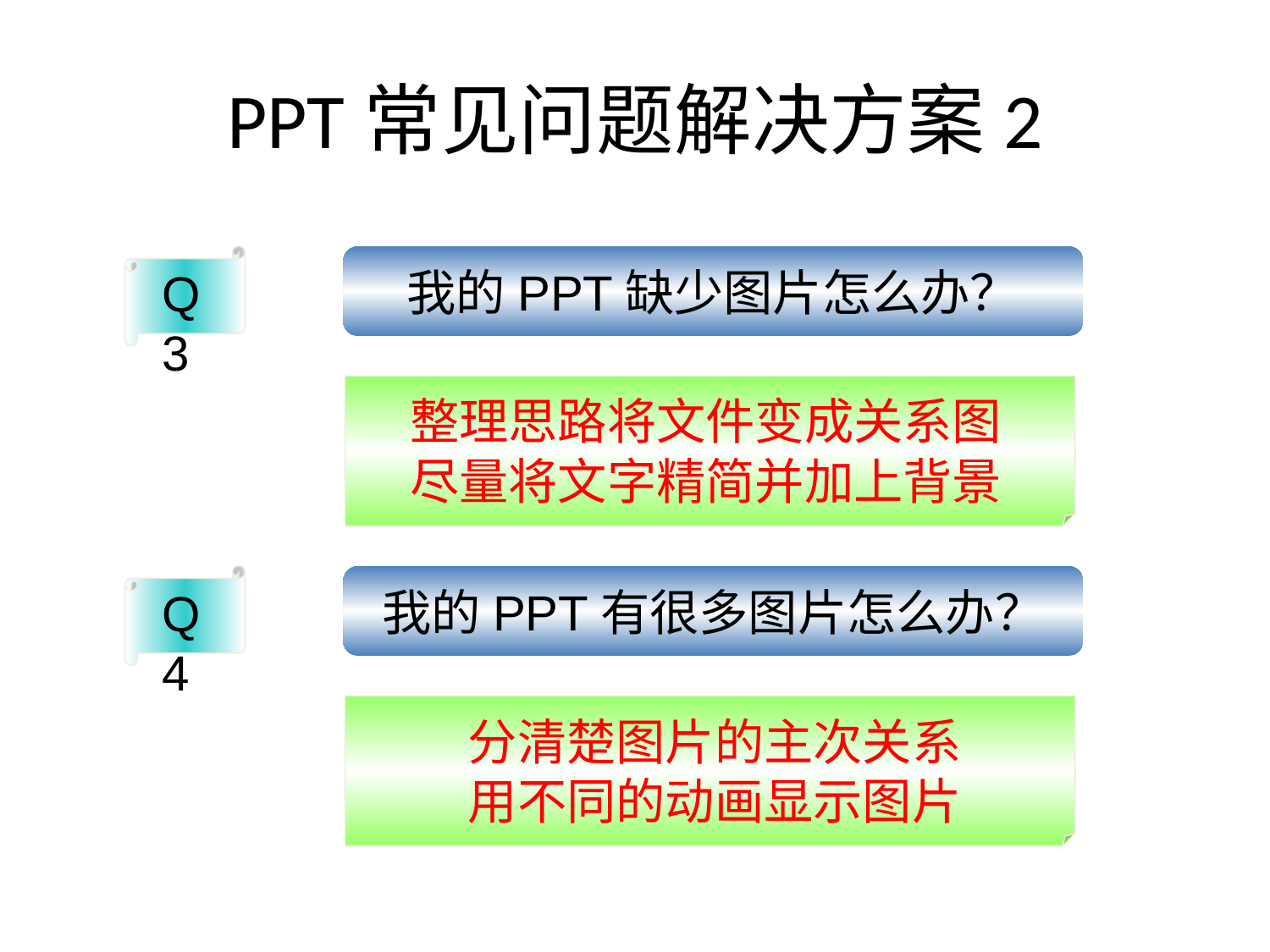

PPT常见问题解决方案2

Q3
我的PPT缺少图片怎么办？

整理思路将文件变成关系图
尽量将文字精简并加上背景
赖祖亮@小木虫

Q4
我的PPT有很多图片怎么办？
赖祖亮@小木虫

分清楚图片的主次关系
用不同的动画显示图片